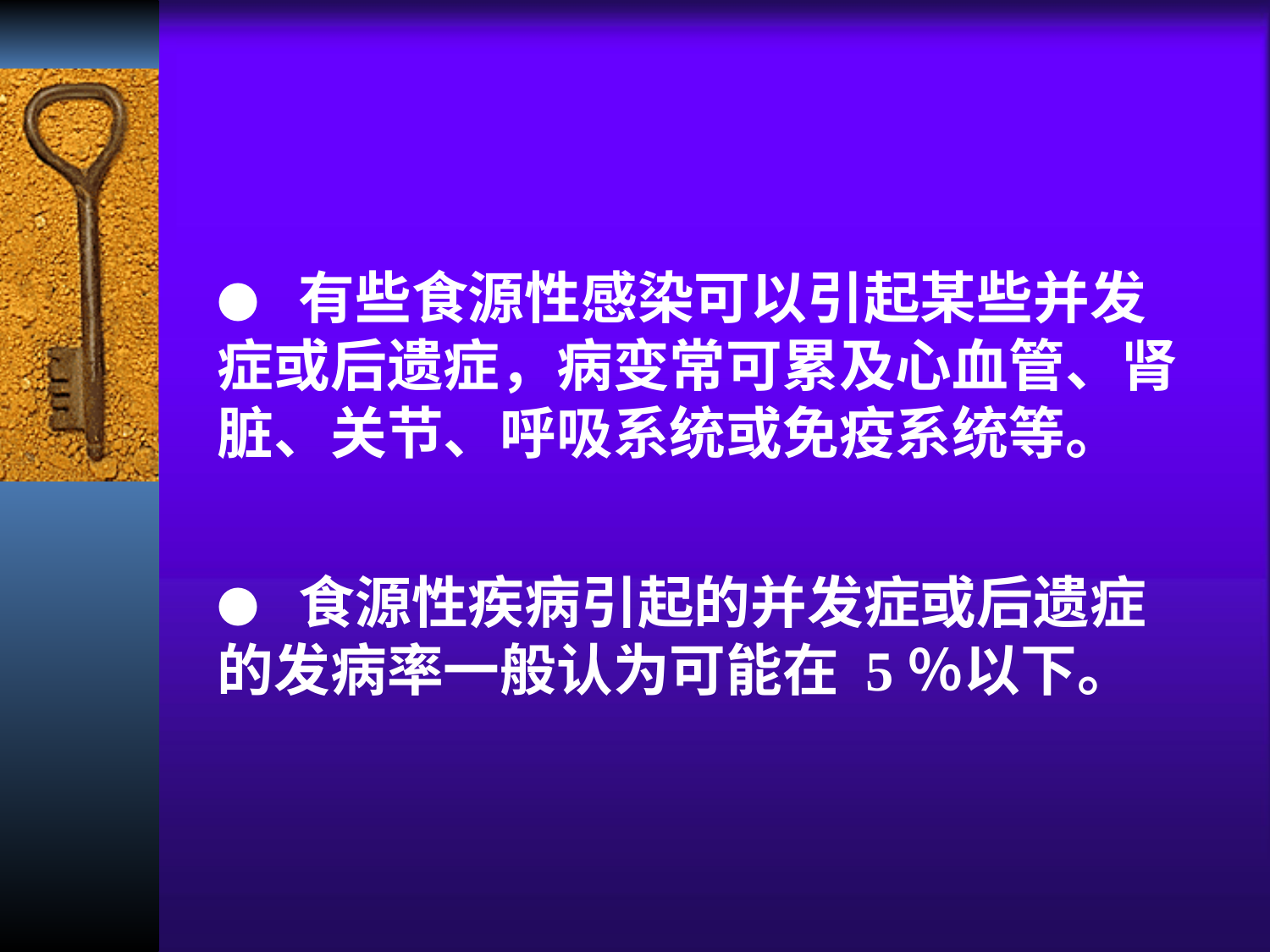

●   有些食源性感染可以引起某些并发症或后遗症，病变常可累及心血管、肾脏、关节、呼吸系统或免疫系统等。

●   食源性疾病引起的并发症或后遗症的发病率一般认为可能在 5％以下。